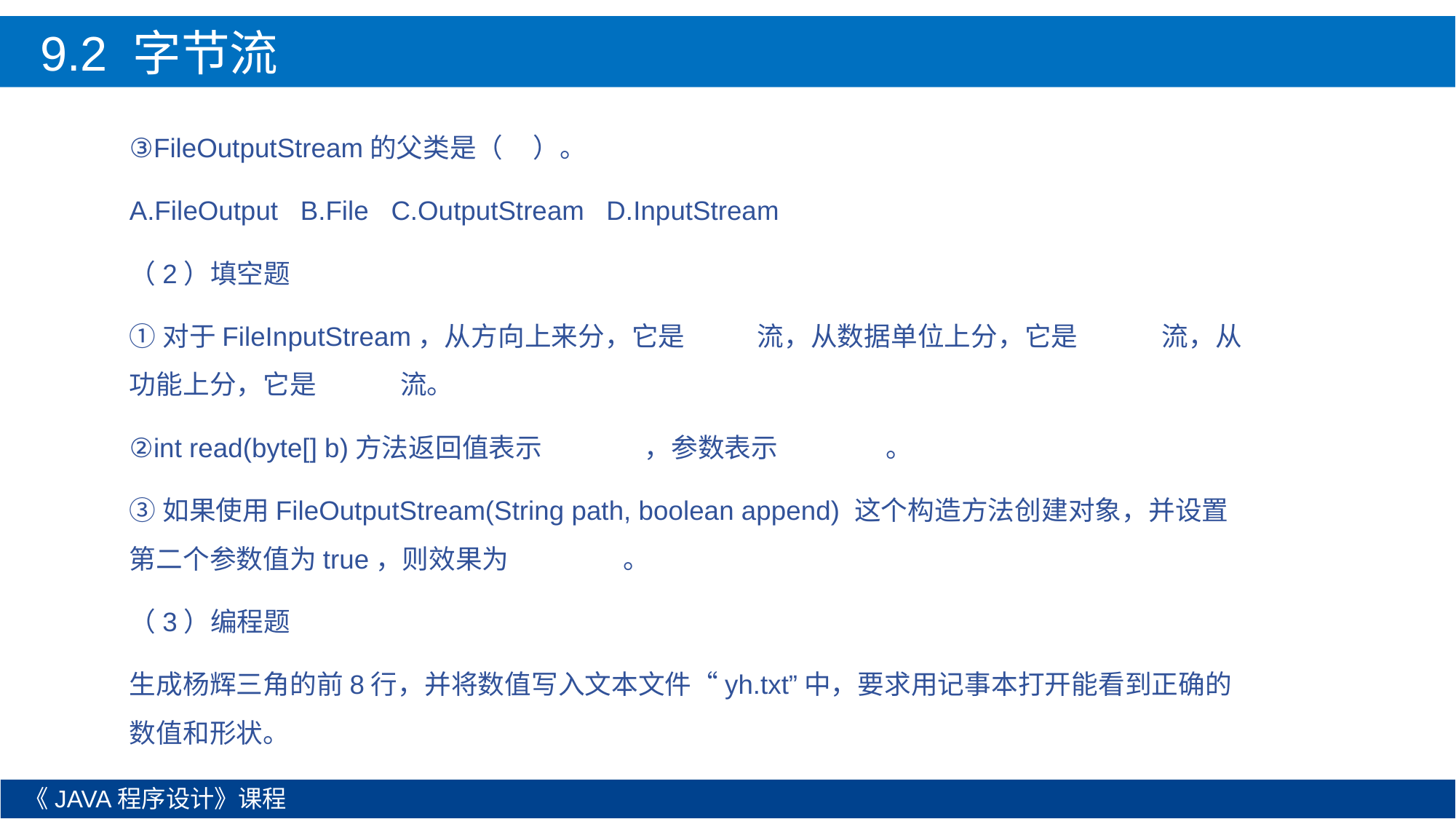

9.2 字节流
③FileOutputStream的父类是（     ）。
A.FileOutput   B.File   C.OutputStream   D.InputStream
（2）填空题
①对于FileInputStream，从方向上来分，它是            流，从数据单位上分，它是              流，从功能上分，它是              流。
②int read(byte[] b)方法返回值表示                 ，参数表示                  。
③如果使用FileOutputStream(String path, boolean append) 这个构造方法创建对象，并设置第二个参数值为true，则效果为                   。
（3）编程题
生成杨辉三角的前8行，并将数值写入文本文件“yh.txt”中，要求用记事本打开能看到正确的数值和形状。
《JAVA程序设计》课程